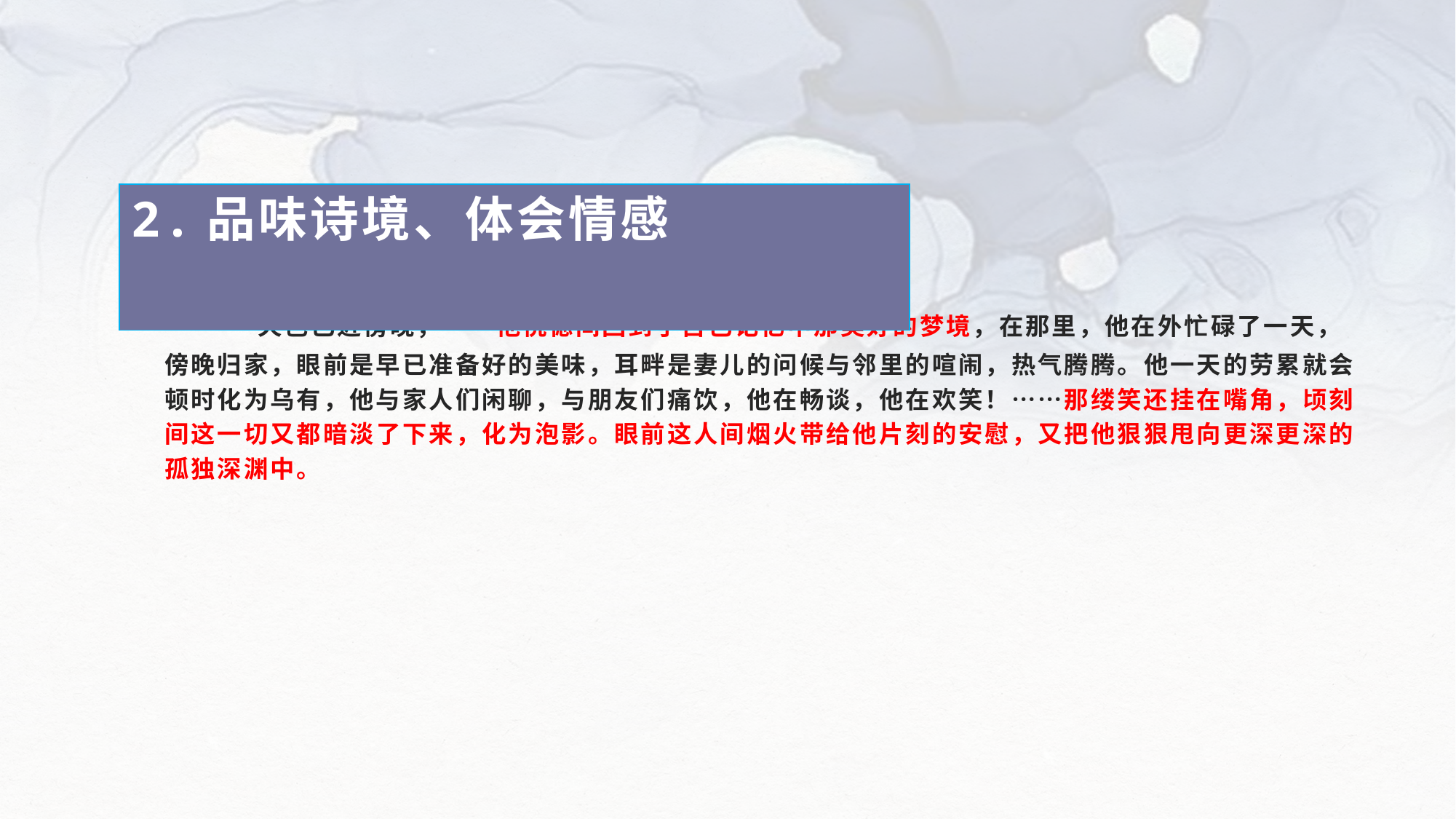

# 2.品味诗境、体会情感
       天色已近傍晚，……他恍惚间回到了自己记忆中那美好的梦境，在那里，他在外忙碌了一天，傍晚归家，眼前是早已准备好的美味，耳畔是妻儿的问候与邻里的喧闹，热气腾腾。他一天的劳累就会顿时化为乌有，他与家人们闲聊，与朋友们痛饮，他在畅谈，他在欢笑！……那缕笑还挂在嘴角，顷刻间这一切又都暗淡了下来，化为泡影。眼前这人间烟火带给他片刻的安慰，又把他狠狠甩向更深更深的孤独深渊中。